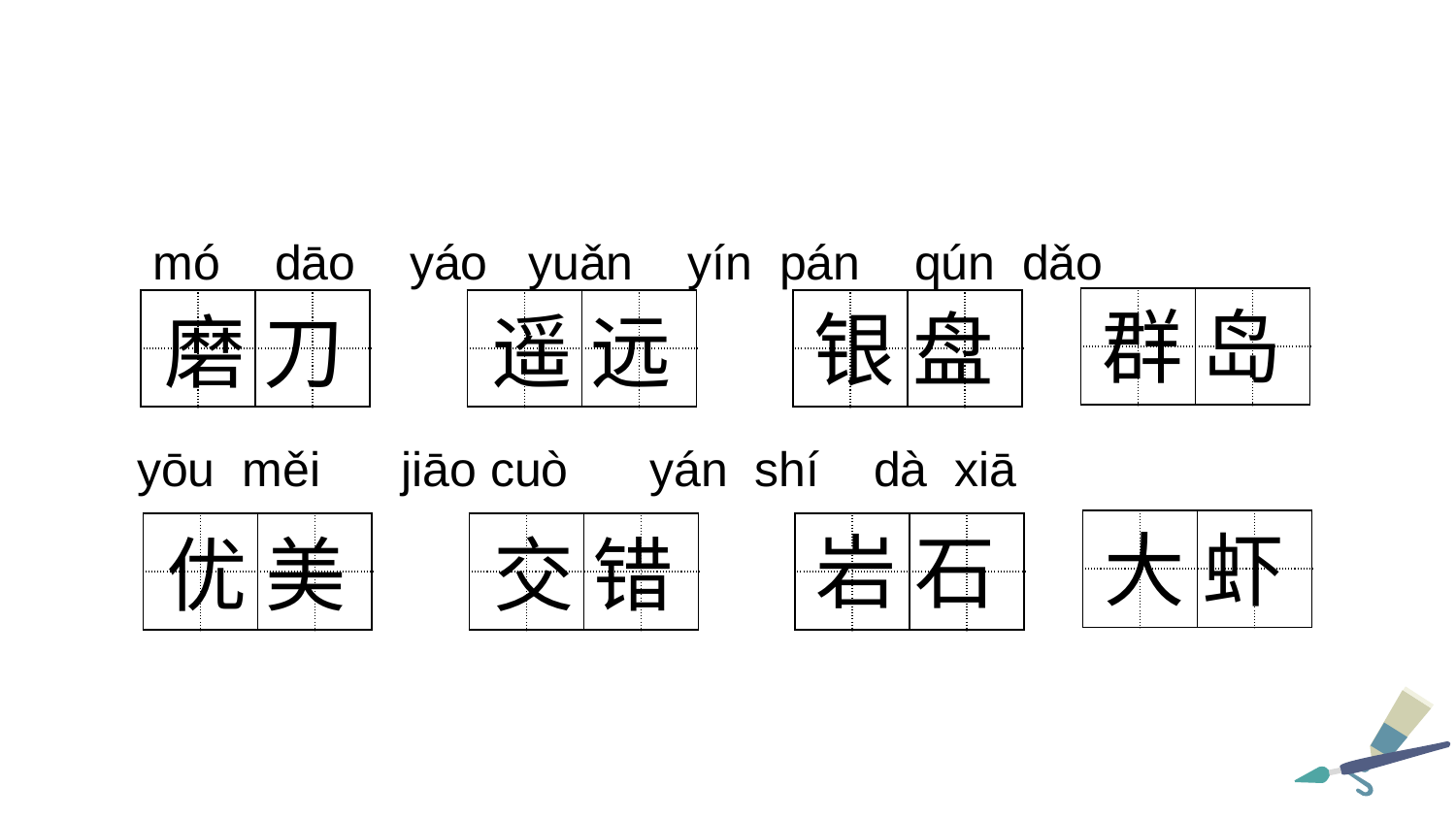

mó    dāo    yáo   yuǎn    yín  pán    qún  dǎo
|  |  |  |  |
| --- | --- | --- | --- |
|  |  |  |  |
群 岛
|  |  |  |  |
| --- | --- | --- | --- |
|  |  |  |  |
|  |  |  |  |
| --- | --- | --- | --- |
|  |  |  |  |
|  |  |  |  |
| --- | --- | --- | --- |
|  |  |  |  |
银 盘
磨 刀
遥 远
yōu  měi      jiāo cuò      yán  shí    dà  xiā
|  |  |  |  |
| --- | --- | --- | --- |
|  |  |  |  |
大 虾
|  |  |  |  |
| --- | --- | --- | --- |
|  |  |  |  |
|  |  |  |  |
| --- | --- | --- | --- |
|  |  |  |  |
|  |  |  |  |
| --- | --- | --- | --- |
|  |  |  |  |
岩 石
优 美
交 错